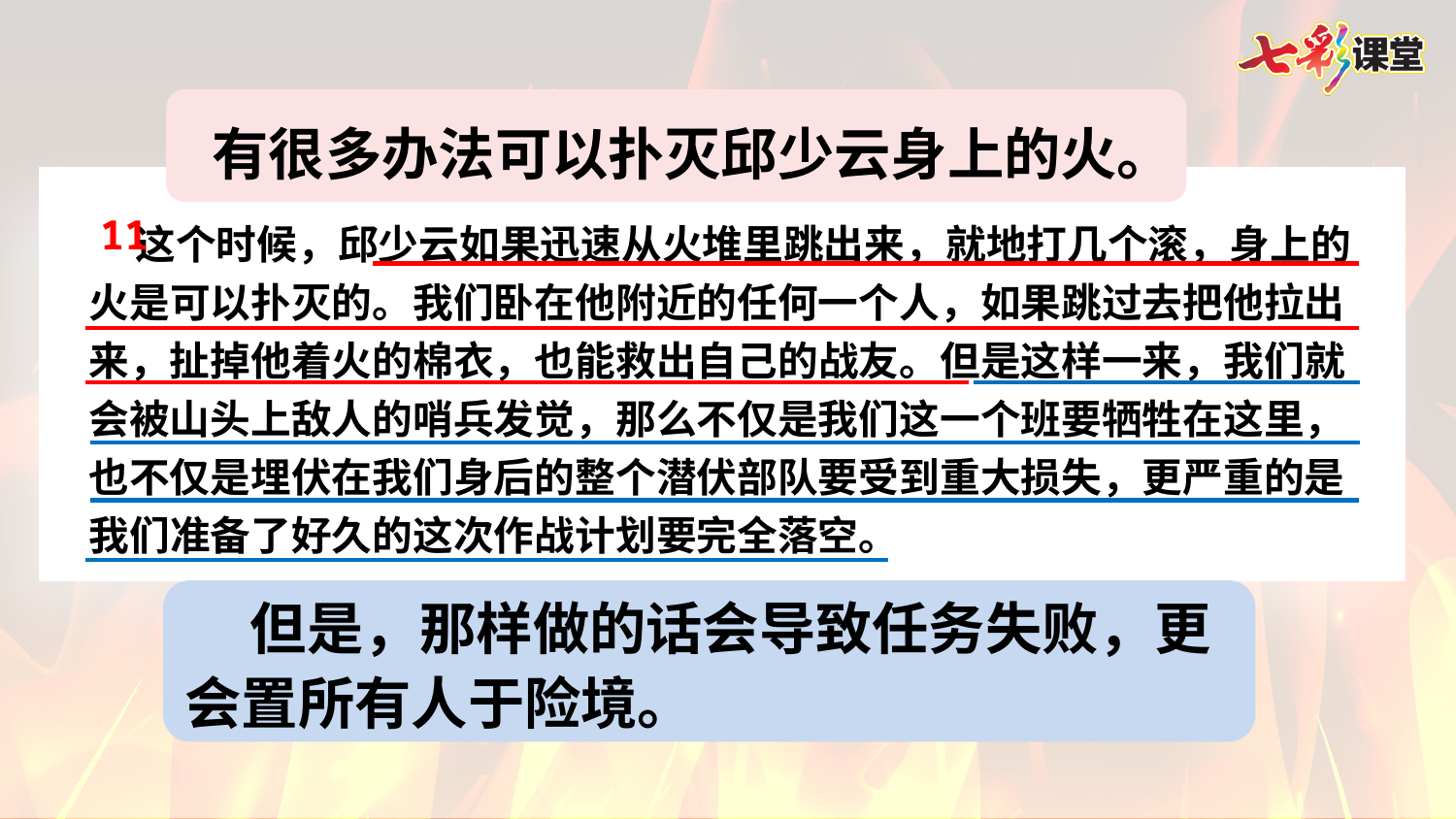

有很多办法可以扑灭邱少云身上的火。

    这个时候，邱少云如果迅速从火堆里跳出来，就地打几个滚，身上的火是可以扑灭的。我们卧在他附近的任何一个人，如果跳过去把他拉出来，扯掉他着火的棉衣，也能救出自己的战友。但是这样一来，我们就会被山头上敌人的哨兵发觉，那么不仅是我们这一个班要牺牲在这里，也不仅是埋伏在我们身后的整个潜伏部队要受到重大损失，更严重的是我们准备了好久的这次作战计划要完全落空。
11
    但是，那样做的话会导致任务失败，更会置所有人于险境。